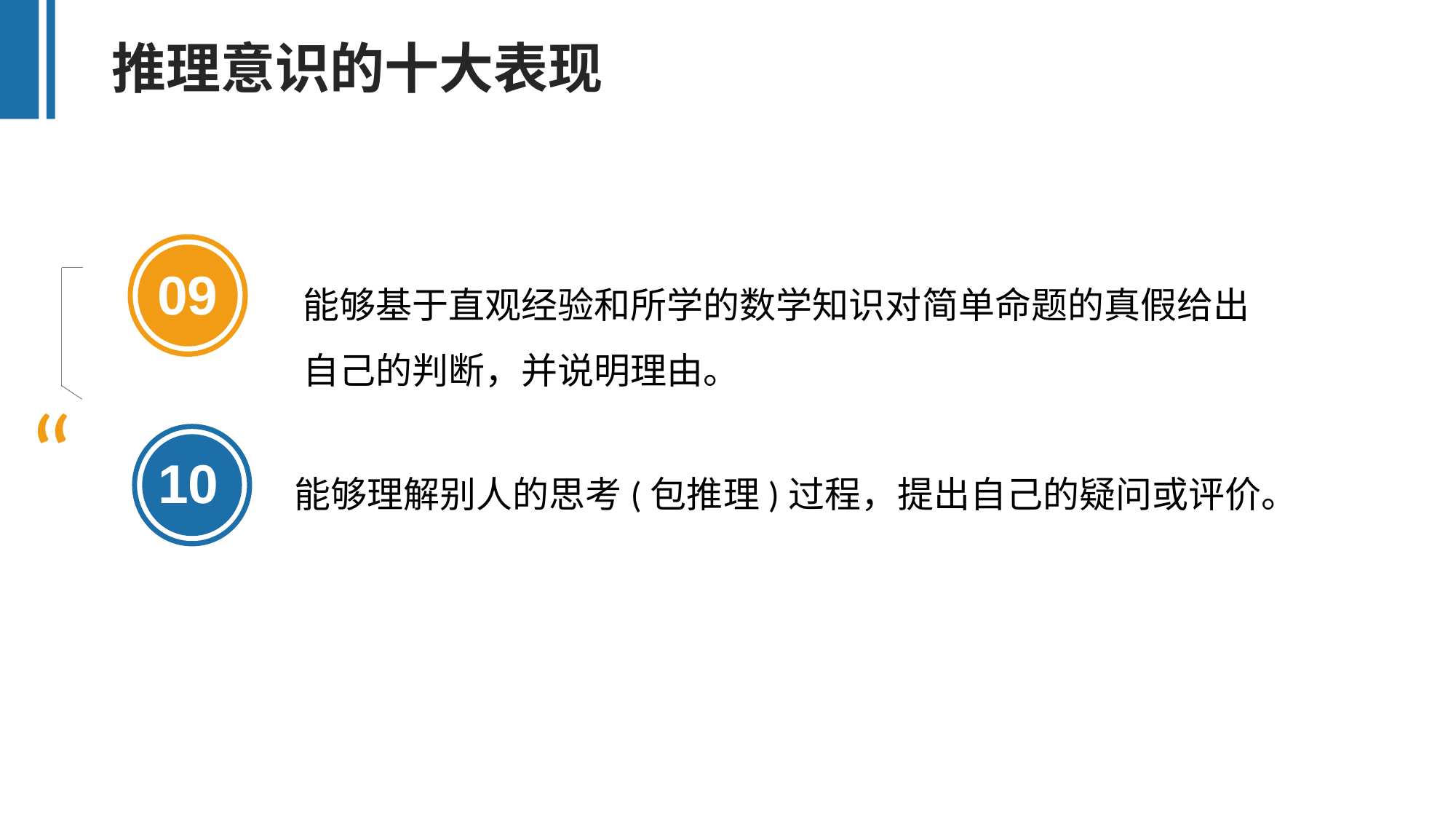

推理意识的十大表现

09
能够基于直观经验和所学的数学知识对简单命题的真假给出自己的判断，并说明理由。
“

10
能够理解别人的思考(包推理)过程，提出自己的疑问或评价。